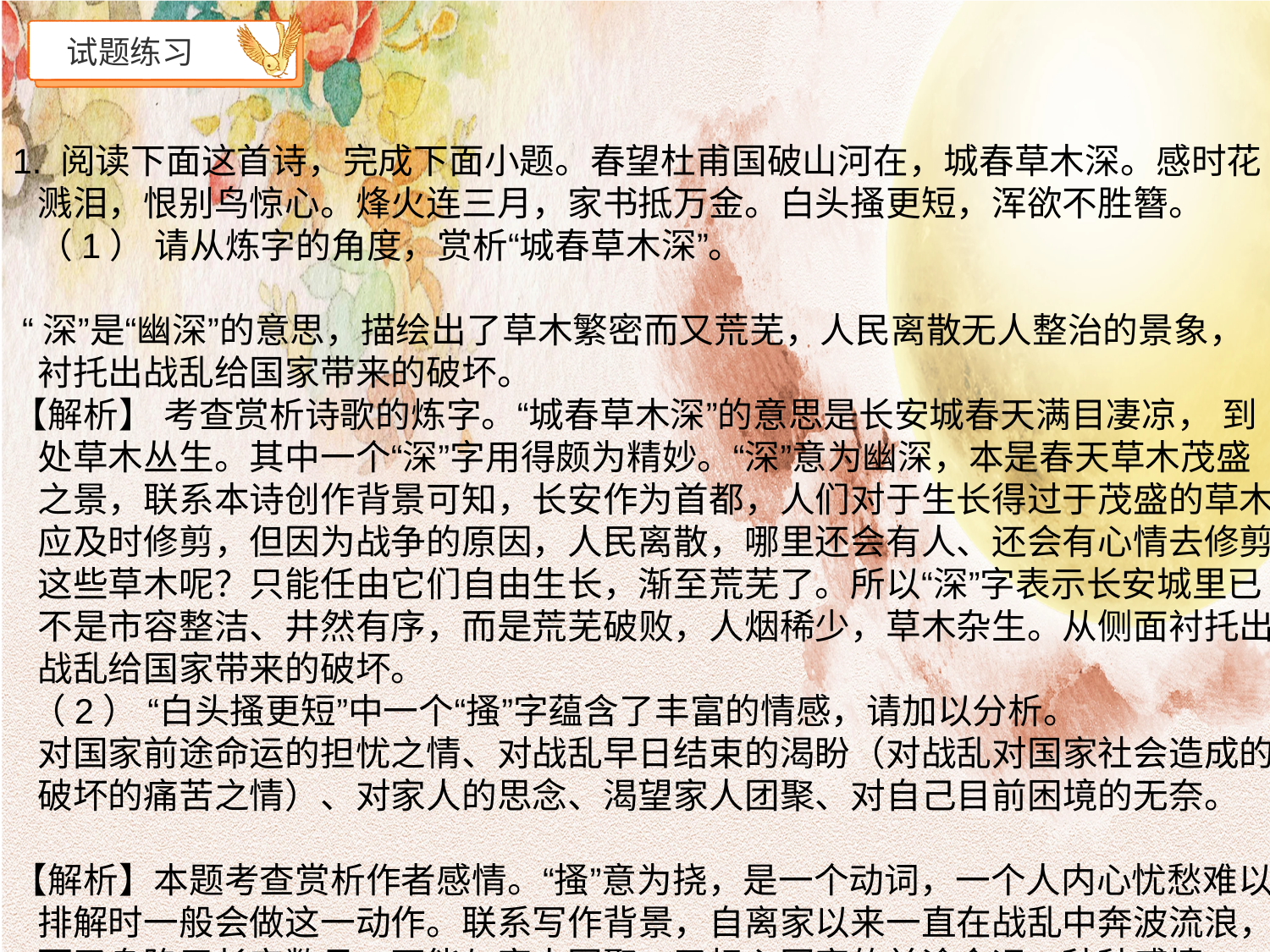

# 试题练习
1. 阅读下面这首诗，完成下面小题。春望杜甫国破山河在，城春草木深。感时花溅泪，恨别鸟惊心。烽火连三月，家书抵万金。白头搔更短，浑欲不胜簪。（1） 请从炼字的角度，赏析“城春草木深”。

 “深”是“幽深”的意思，描绘出了草木繁密而又荒芜，人民离散无人整治的景象，衬托出战乱给国家带来的破坏。
【解析】 考查赏析诗歌的炼字。“城春草木深”的意思是长安城春天满目凄凉， 到处草木丛生。其中一个“深”字用得颇为精妙。“深”意为幽深，本是春天草木茂盛之景，联系本诗创作背景可知，长安作为首都，人们对于生长得过于茂盛的草木应及时修剪，但因为战争的原因，人民离散，哪里还会有人、还会有心情去修剪这些草木呢？只能任由它们自由生长，渐至荒芜了。所以“深”字表示长安城里已不是市容整洁、井然有序，而是荒芜破败，人烟稀少，草木杂生。从侧面衬托出战乱给国家带来的破坏。
 （2） “白头搔更短”中一个“搔”字蕴含了丰富的情感，请加以分析。
对国家前途命运的担忧之情、对战乱早日结束的渴盼（对战乱对国家社会造成的破坏的痛苦之情）、对家人的思念、渴望家人团聚、对自己目前困境的无奈。

【解析】本题考查赏析作者感情。“搔”意为挠，是一个动词，一个人内心忧愁难以排解时一般会做这一动作。联系写作背景，自离家以来一直在战乱中奔波流浪，而又身陷于长安数月，不能与家人团聚，又担心国家的前途命运，种种感情， 汇聚为“搔”这一动作，集中表现了作者内心忧国思家悲己的感情。